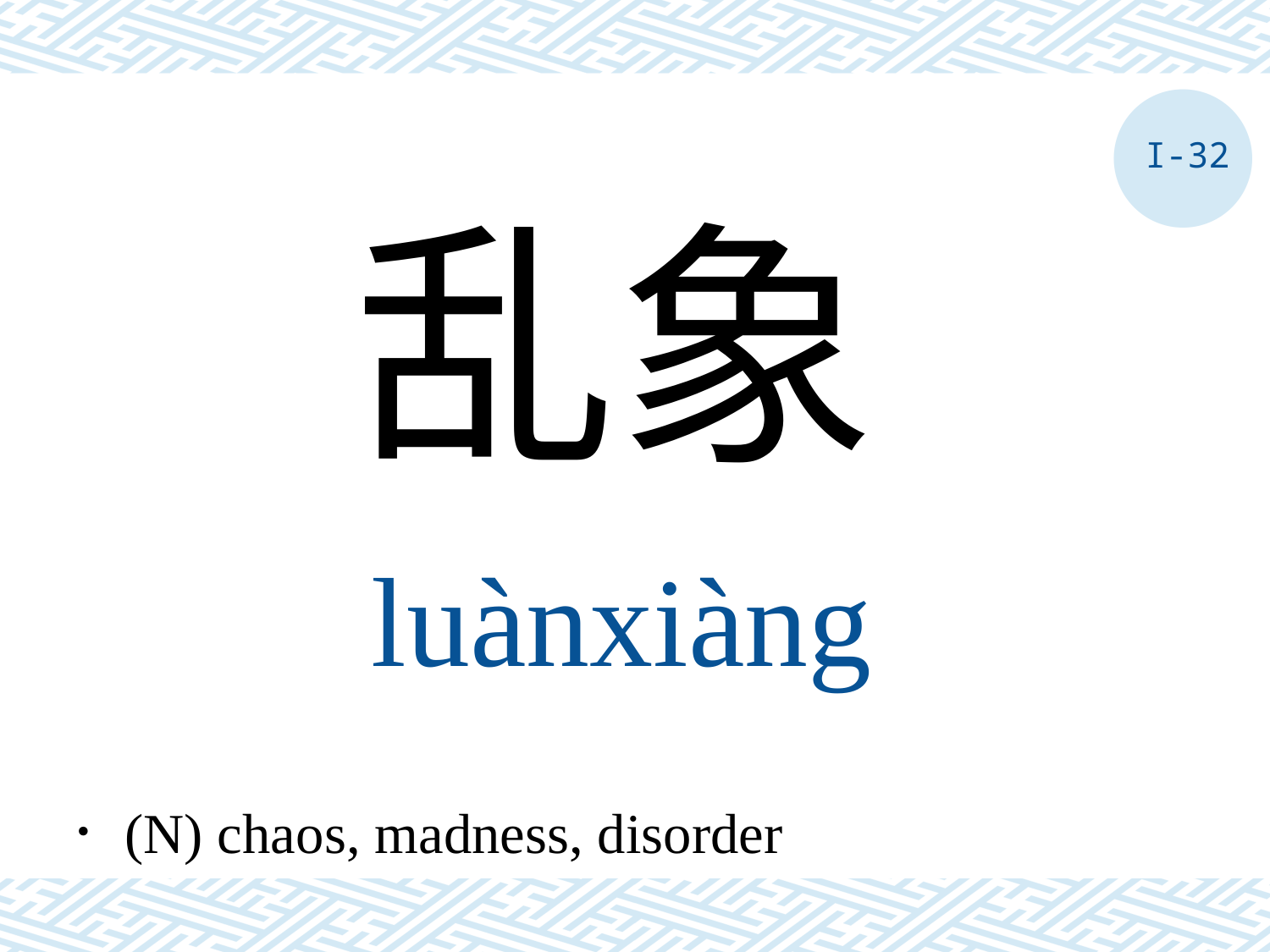

I-32

乱象
luànxiàng
．(N) chaos, madness, disorder